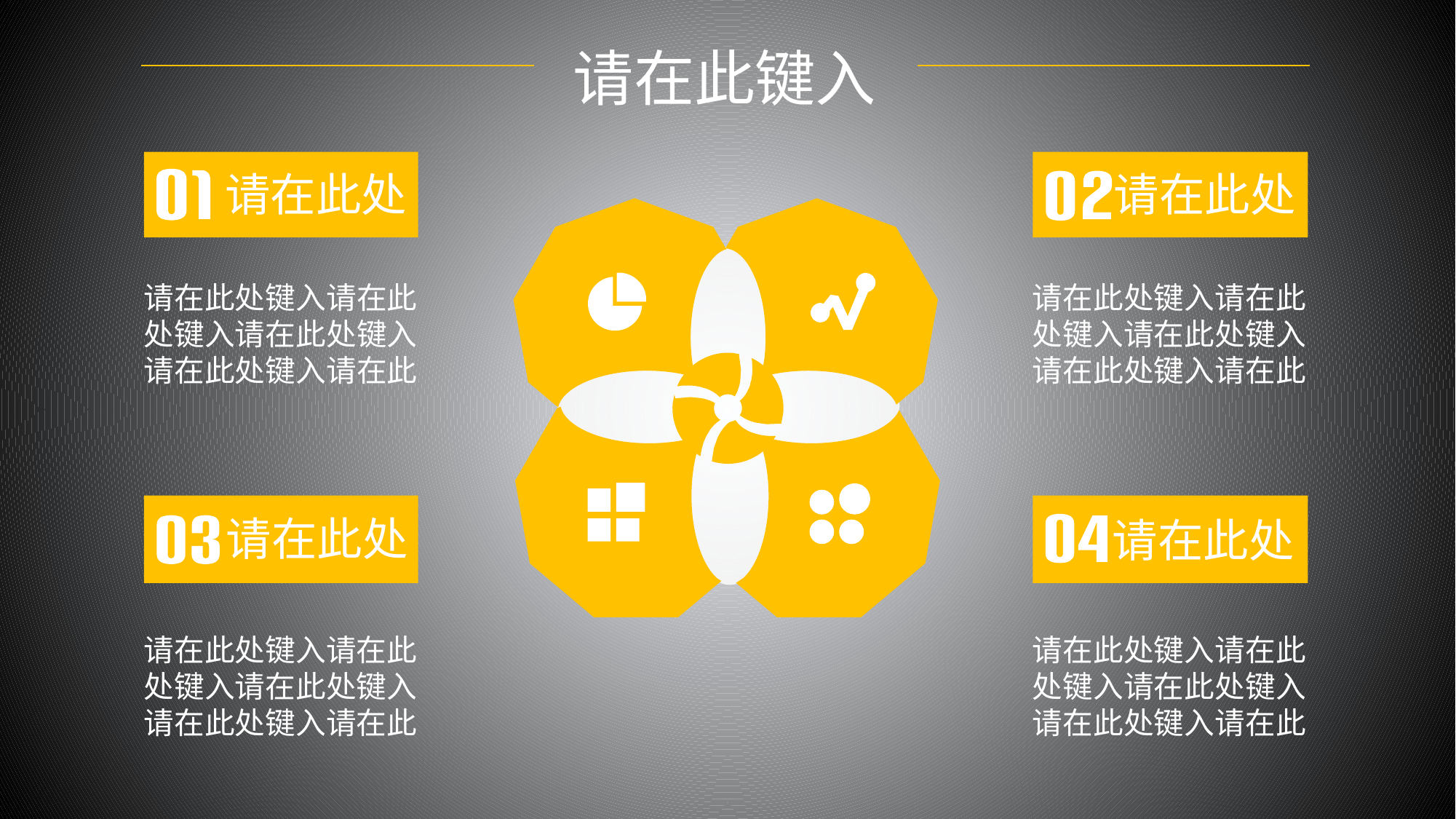

请在此键入

请在此处
请在此处

请在此处键入请在此处键入请在此处键入
请在此处键入请在此
请在此处键入请在此处键入请在此处键入
请在此处键入请在此

请在此处
请在此处

请在此处键入请在此处键入请在此处键入
请在此处键入请在此
请在此处键入请在此处键入请在此处键入
请在此处键入请在此